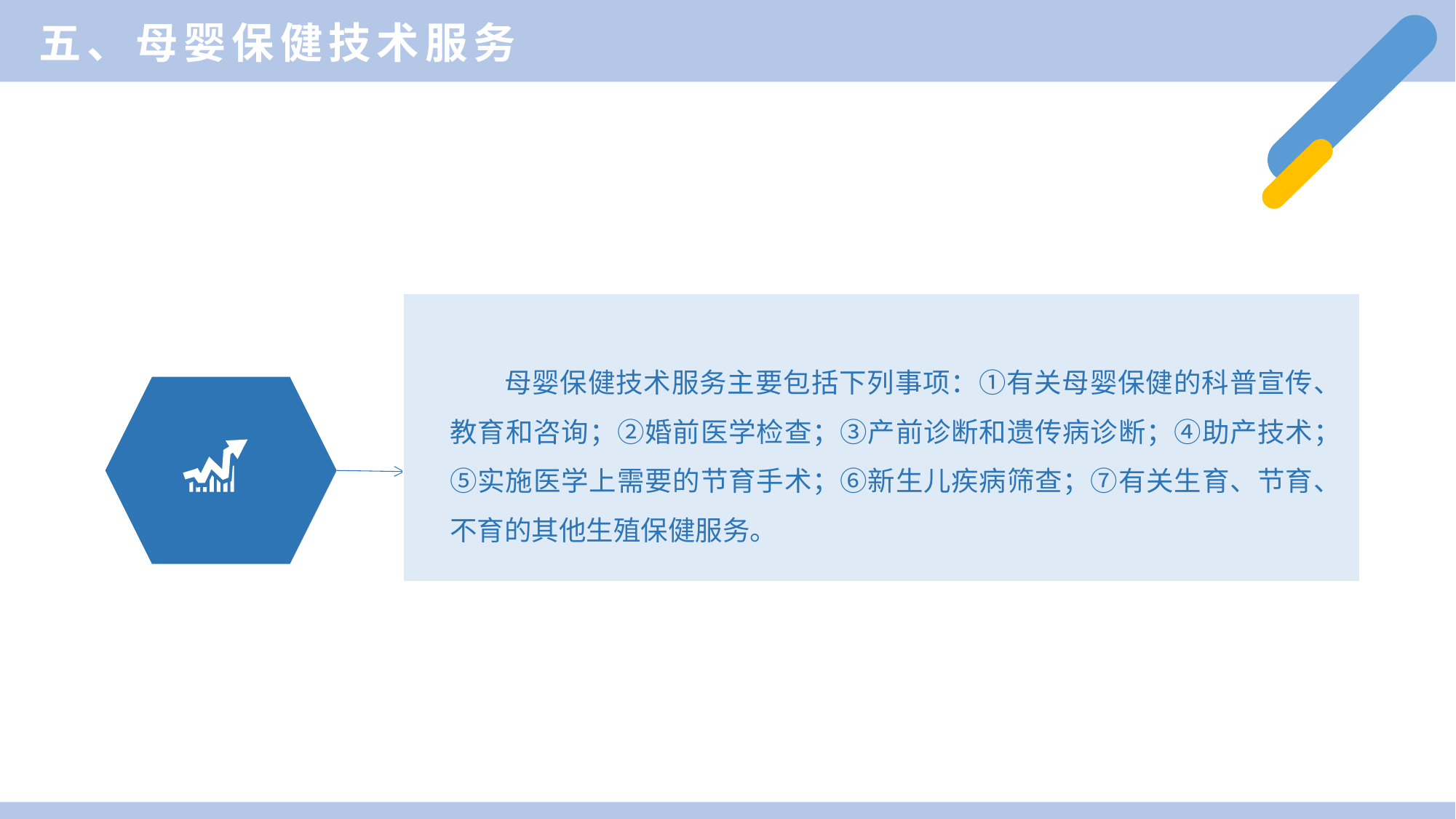

五、母婴保健技术服务

母婴保健技术服务主要包括下列事项：①有关母婴保健的科普宣传、教育和咨询；②婚前医学检查；③产前诊断和遗传病诊断；④助产技术；⑤实施医学上需要的节育手术；⑥新生儿疾病筛查；⑦有关生育、节育、不育的其他生殖保健服务。